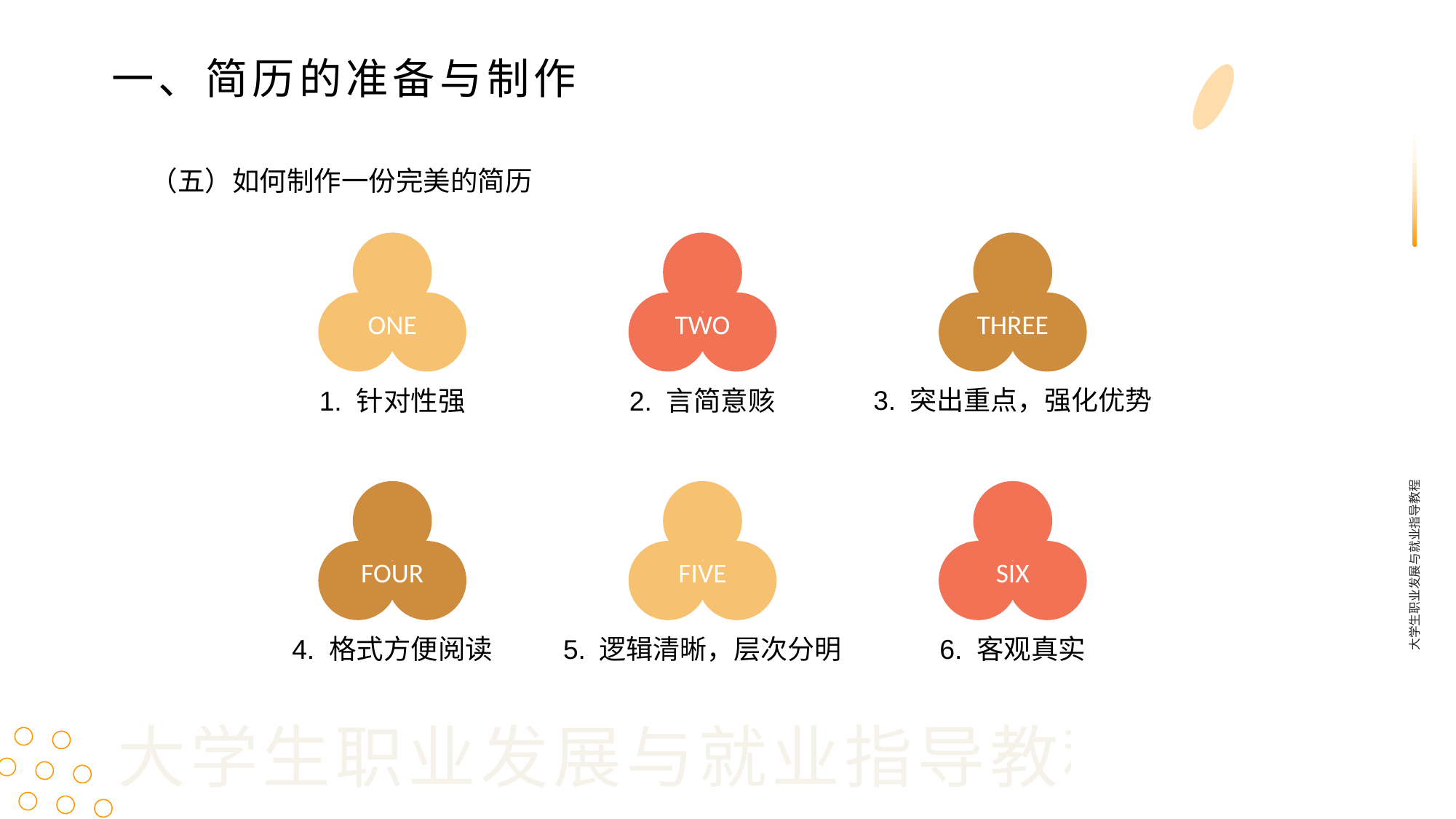

一、简历的准备与制作

（五）如何制作一份完美的简历
ONE
TWO
THREE

1. 针对性强
2. 言简意赅
3. 突出重点，强化优势

大学生职业发展与就业指导教程
FOUR
FIVE
SIX
4. 格式方便阅读
5. 逻辑清晰，层次分明
6. 客观真实

大学生职业发展与就业指导教程